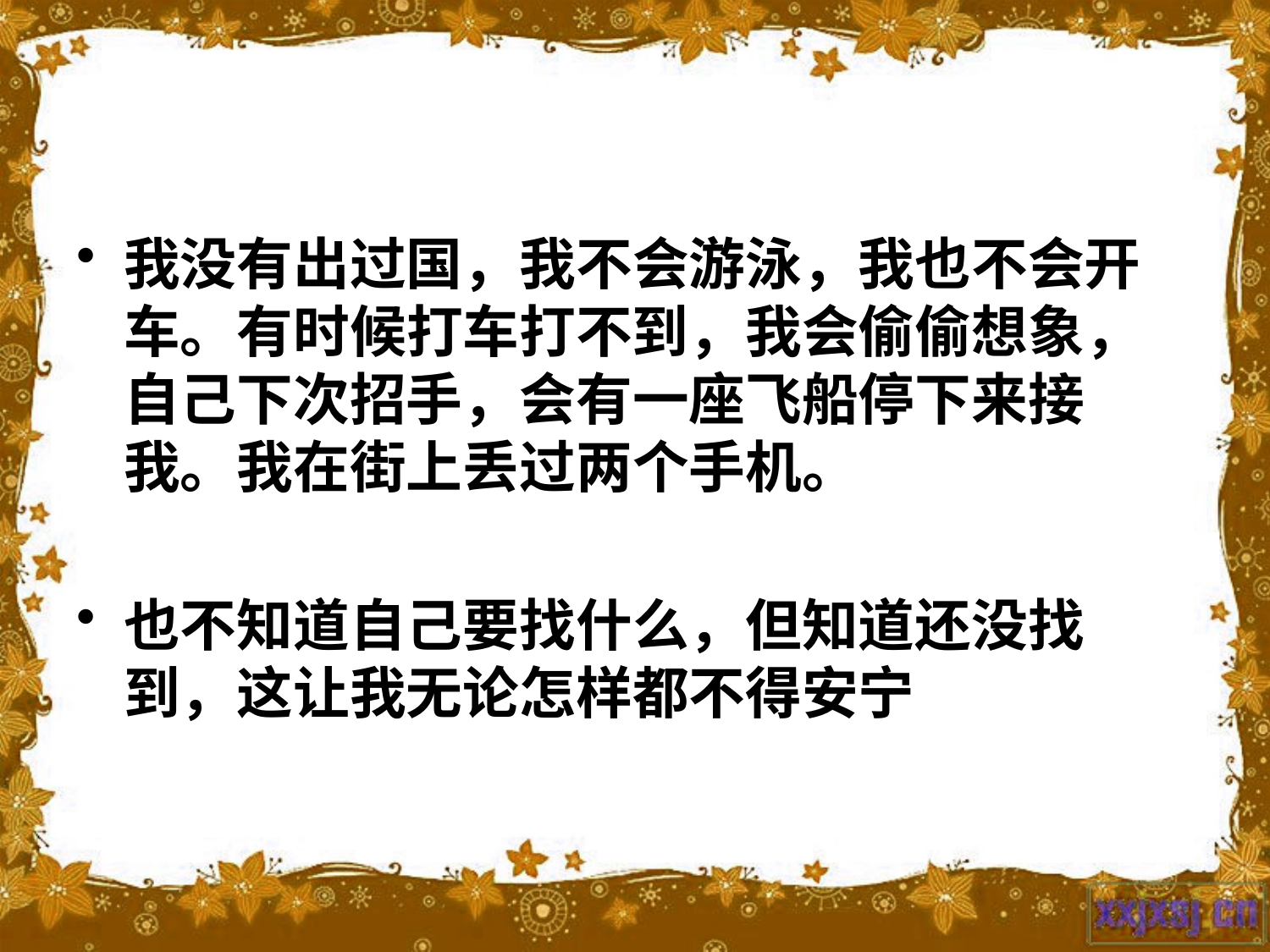

#
我没有出过国，我不会游泳，我也不会开车。有时候打车打不到，我会偷偷想象，自己下次招手，会有一座飞船停下来接我。我在街上丢过两个手机。

也不知道自己要找什么，但知道还没找到，这让我无论怎样都不得安宁